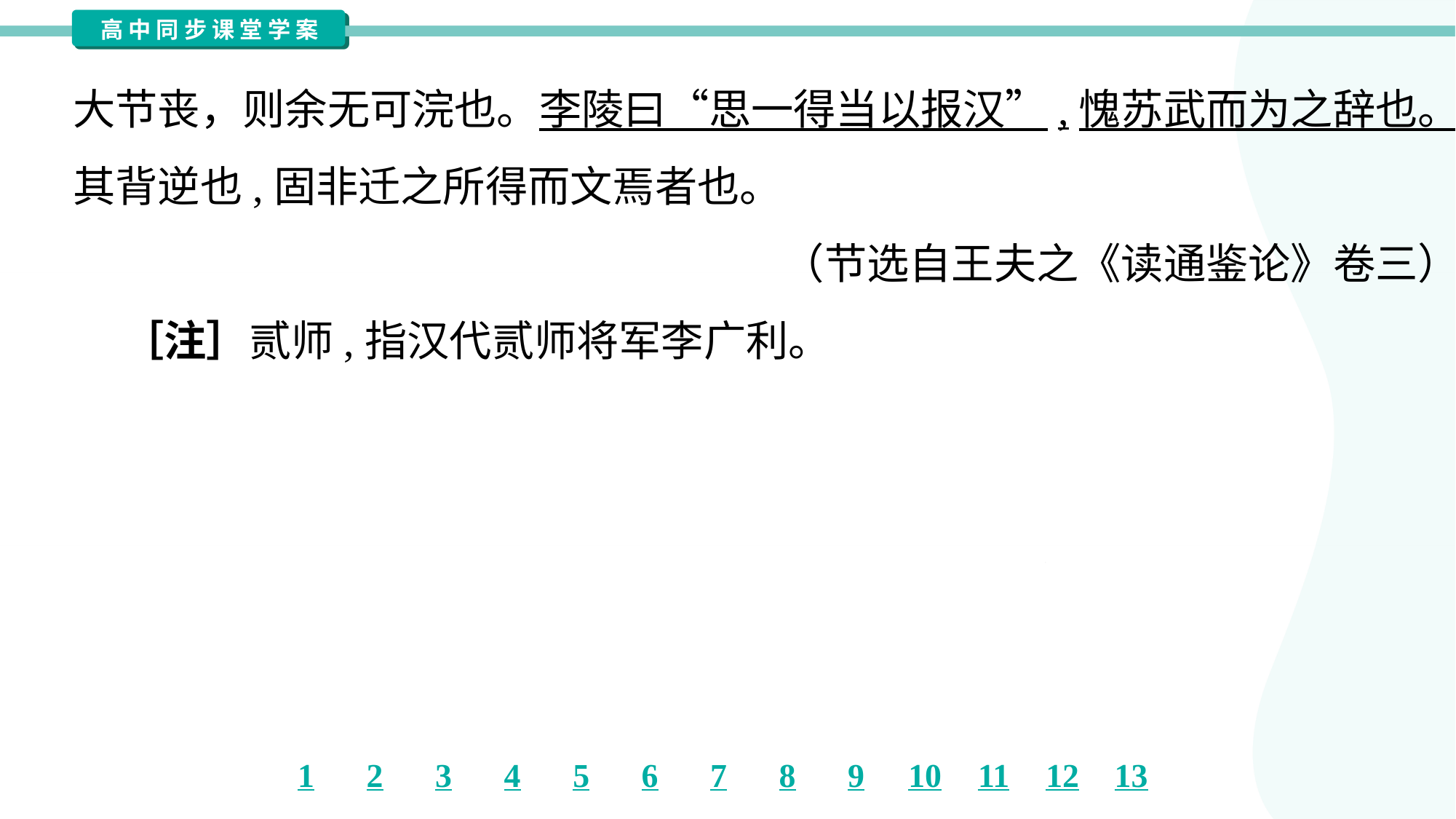

大节丧，则余无可浣也。李陵曰“思一得当以报汉”,愧苏武而为之辞也。
其背逆也,固非迁之所得而文焉者也。
（节选自王夫之《读通鉴论》卷三）
    ［注］贰师,指汉代贰师将军李广利。